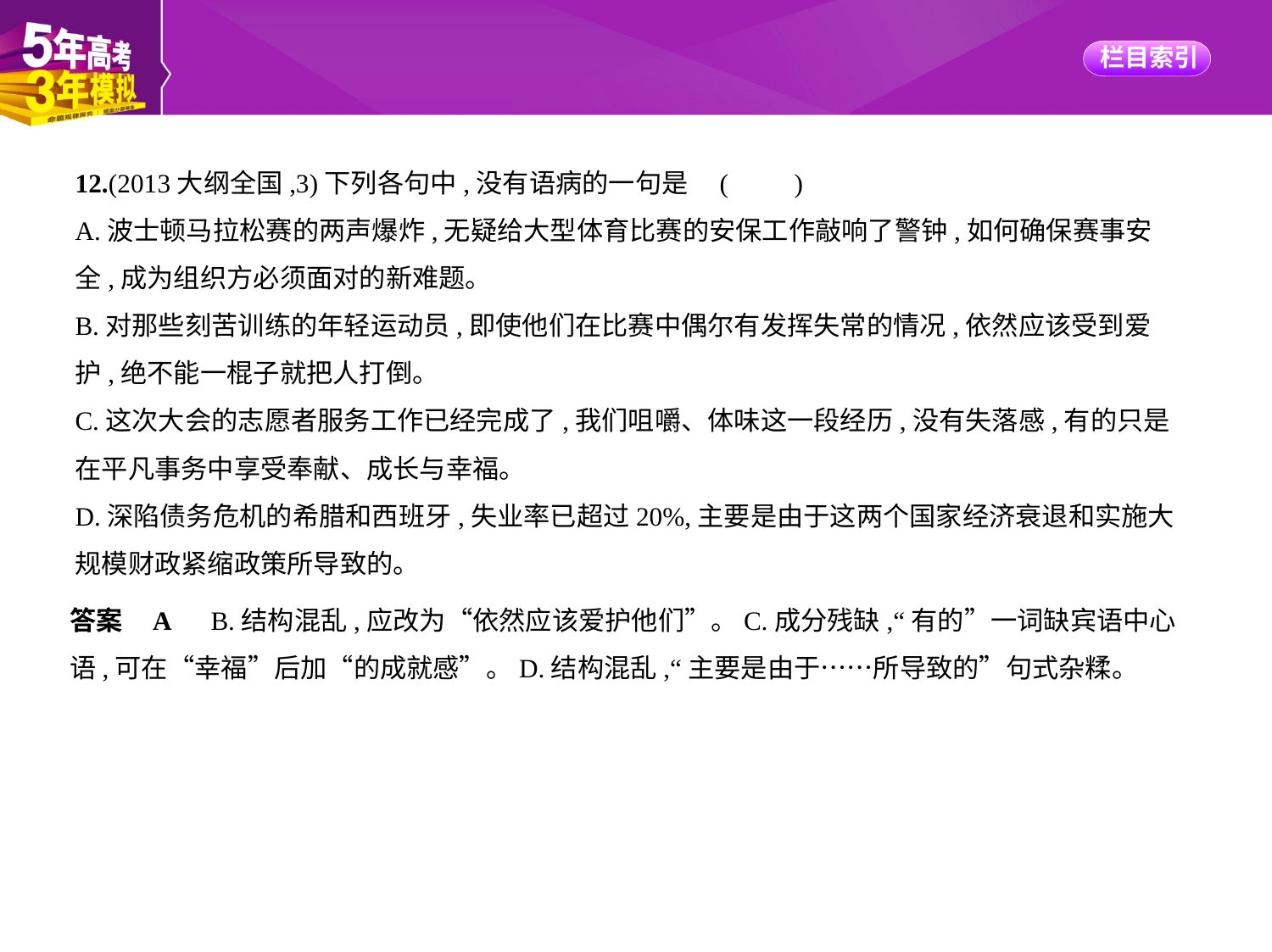

12.(2013大纲全国,3)下列各句中,没有语病的一句是 (　　)
A.波士顿马拉松赛的两声爆炸,无疑给大型体育比赛的安保工作敲响了警钟,如何确保赛事安
全,成为组织方必须面对的新难题。
B.对那些刻苦训练的年轻运动员,即使他们在比赛中偶尔有发挥失常的情况,依然应该受到爱
护,绝不能一棍子就把人打倒。
C.这次大会的志愿者服务工作已经完成了,我们咀嚼、体味这一段经历,没有失落感,有的只是
在平凡事务中享受奉献、成长与幸福。
D.深陷债务危机的希腊和西班牙,失业率已超过20%,主要是由于这两个国家经济衰退和实施大
规模财政紧缩政策所导致的。
答案    A　B.结构混乱,应改为“依然应该爱护他们”。C.成分残缺,“有的”一词缺宾语中心
语,可在“幸福”后加“的成就感”。D.结构混乱,“主要是由于……所导致的”句式杂糅。